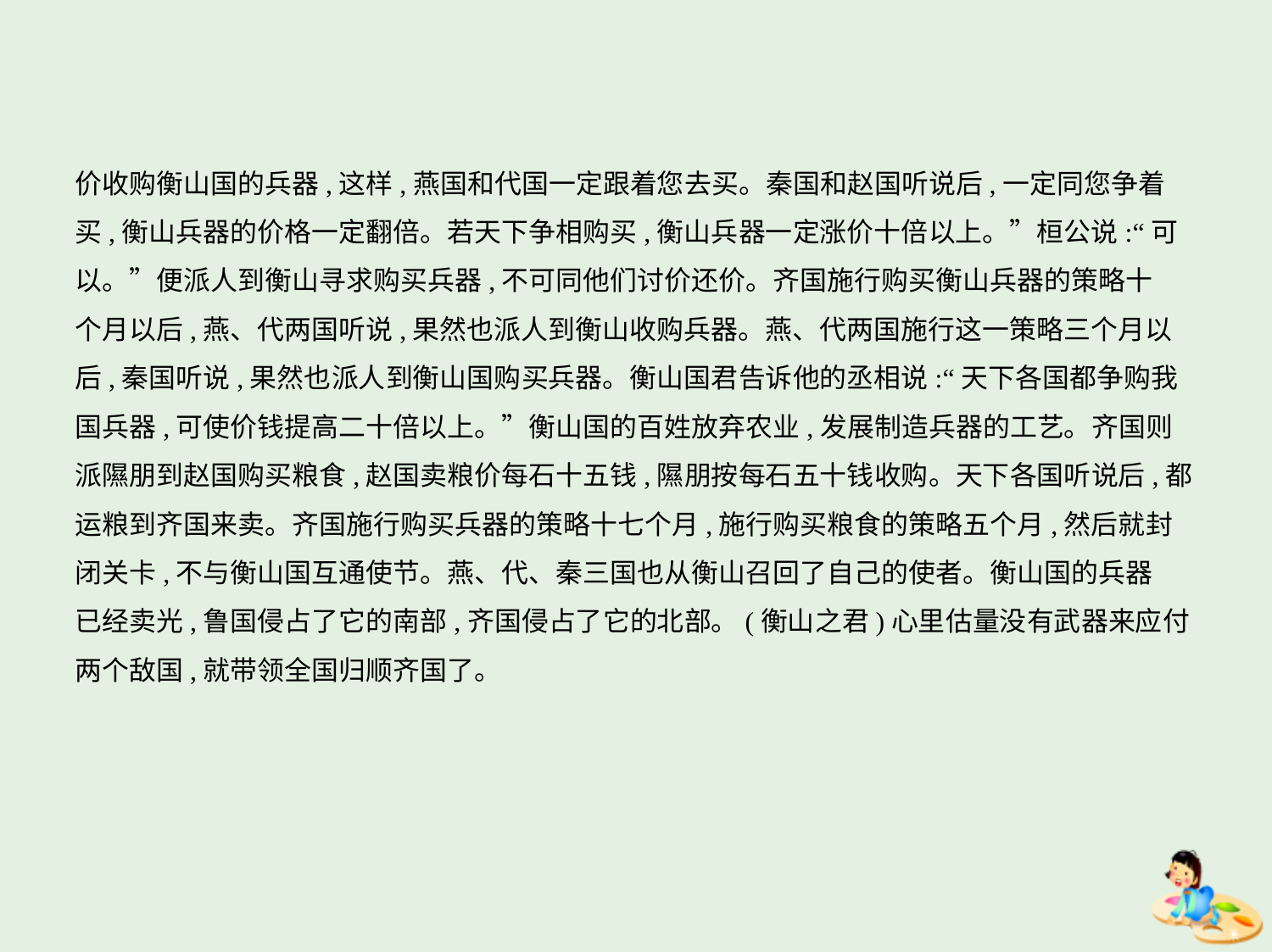

价收购衡山国的兵器,这样,燕国和代国一定跟着您去买。秦国和赵国听说后,一定同您争着
买,衡山兵器的价格一定翻倍。若天下争相购买,衡山兵器一定涨价十倍以上。”桓公说:“可
以。”便派人到衡山寻求购买兵器,不可同他们讨价还价。齐国施行购买衡山兵器的策略十
个月以后,燕、代两国听说,果然也派人到衡山收购兵器。燕、代两国施行这一策略三个月以
后,秦国听说,果然也派人到衡山国购买兵器。衡山国君告诉他的丞相说:“天下各国都争购我
国兵器,可使价钱提高二十倍以上。”衡山国的百姓放弃农业,发展制造兵器的工艺。齐国则
派隰朋到赵国购买粮食,赵国卖粮价每石十五钱,隰朋按每石五十钱收购。天下各国听说后,都
运粮到齐国来卖。齐国施行购买兵器的策略十七个月,施行购买粮食的策略五个月,然后就封
闭关卡,不与衡山国互通使节。燕、代、秦三国也从衡山召回了自己的使者。衡山国的兵器
已经卖光,鲁国侵占了它的南部,齐国侵占了它的北部。(衡山之君)心里估量没有武器来应付
两个敌国,就带领全国归顺齐国了。